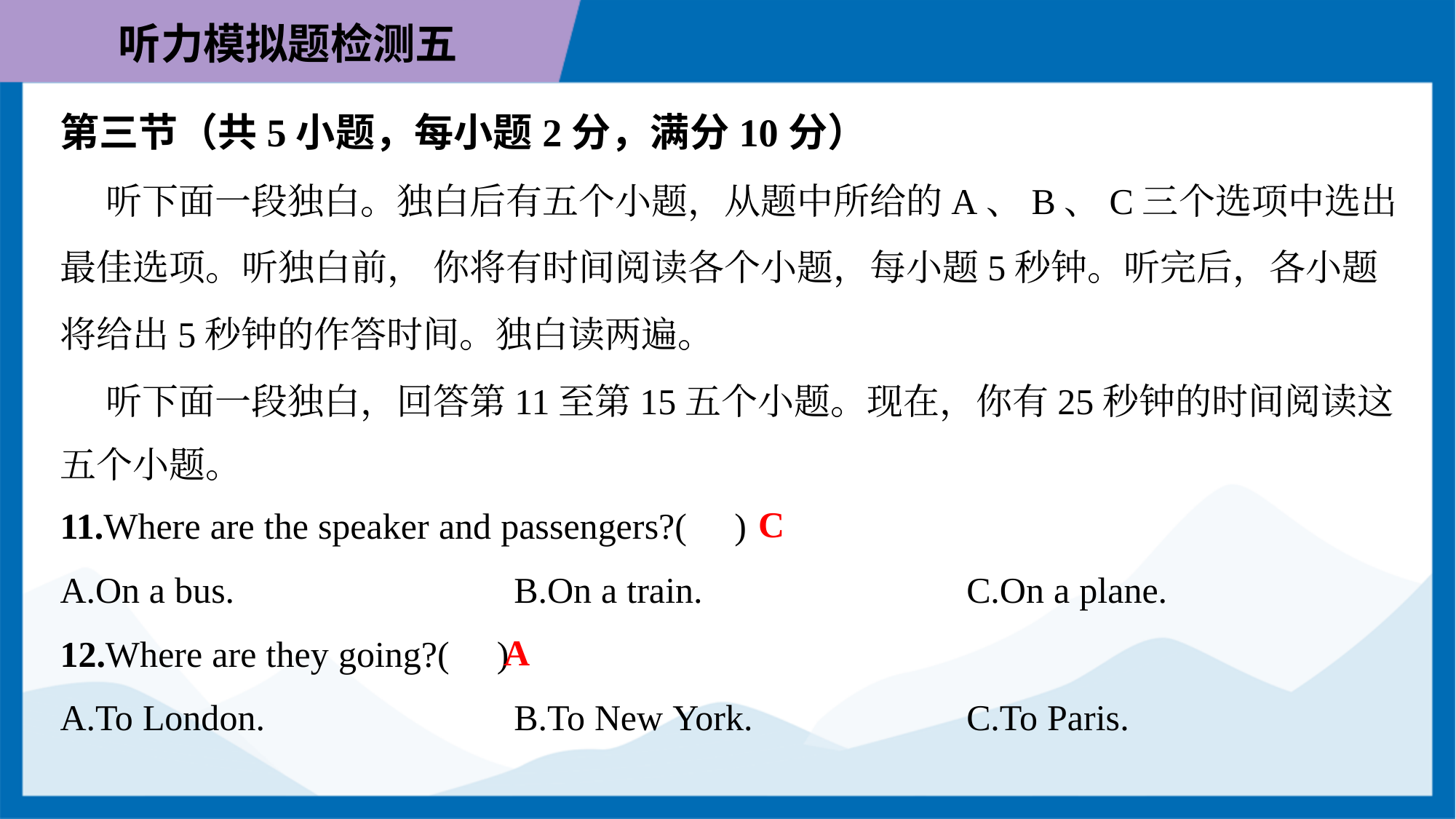

第三节（共5小题，每小题2分，满分10分）
    听下面一段独白。独白后有五个小题，从题中所给的A、B、C三个选项中选出
最佳选项。听独白前， 你将有时间阅读各个小题，每小题5秒钟。听完后，各小题
将给出5秒钟的作答时间。独白读两遍。
    听下面一段独白，回答第11至第15五个小题。现在，你有25秒钟的时间阅读这
五个小题。
C
11.Where are the speaker and passengers?(     )
A.On a bus.	B.On a train.	C.On a plane.
A
12.Where are they going?(     )
A.To London.	B.To New York.	C.To Paris.